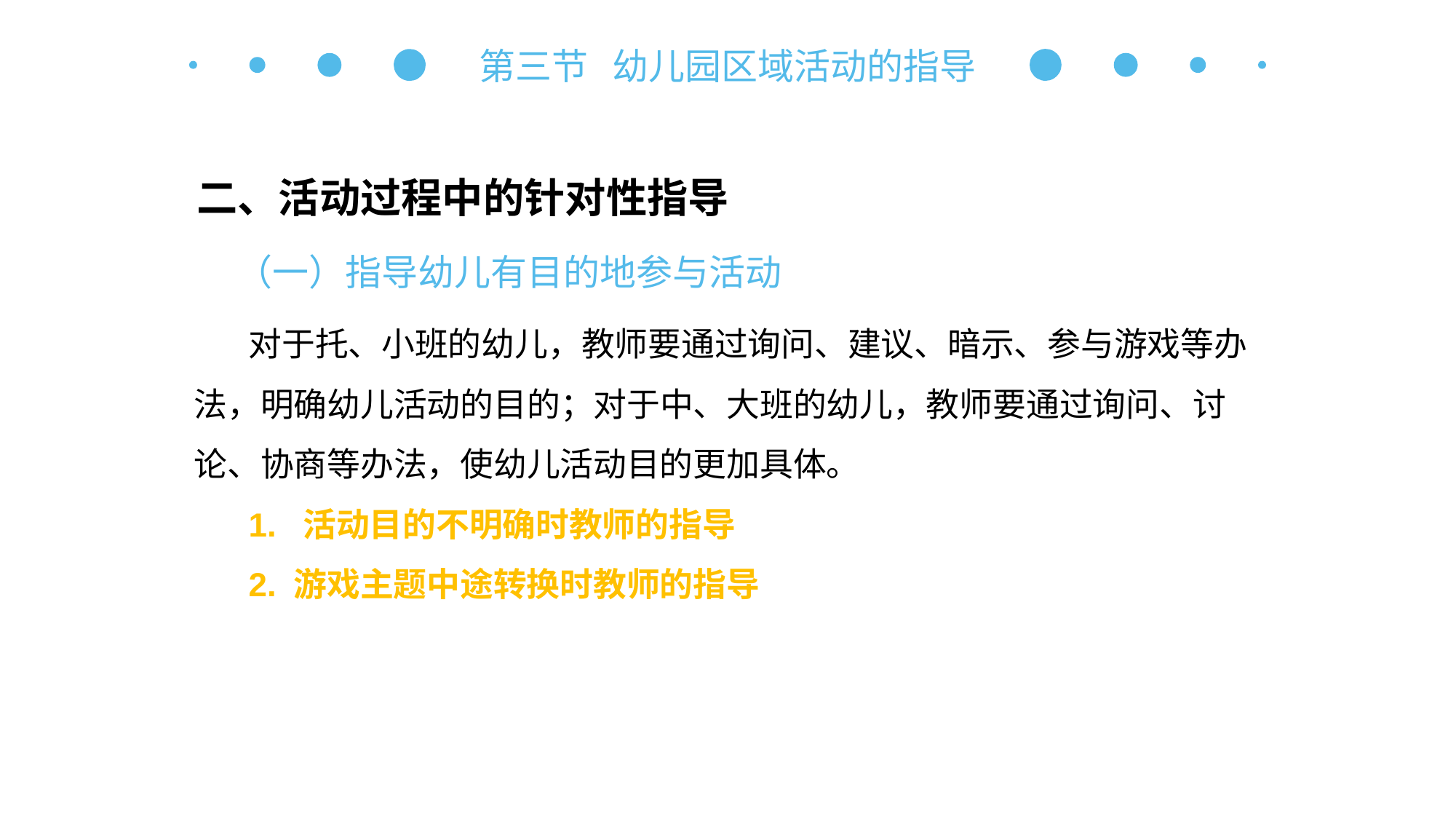

第三节   幼儿园区域活动的指导

二、活动过程中的针对性指导
（一）指导幼儿有目的地参与活动
对于托、小班的幼儿，教师要通过询问、建议、暗示、参与游戏等办法，明确幼儿活动的目的；对于中、大班的幼儿，教师要通过询问、讨论、协商等办法，使幼儿活动目的更加具体。
1.  活动目的不明确时教师的指导
2. 游戏主题中途转换时教师的指导